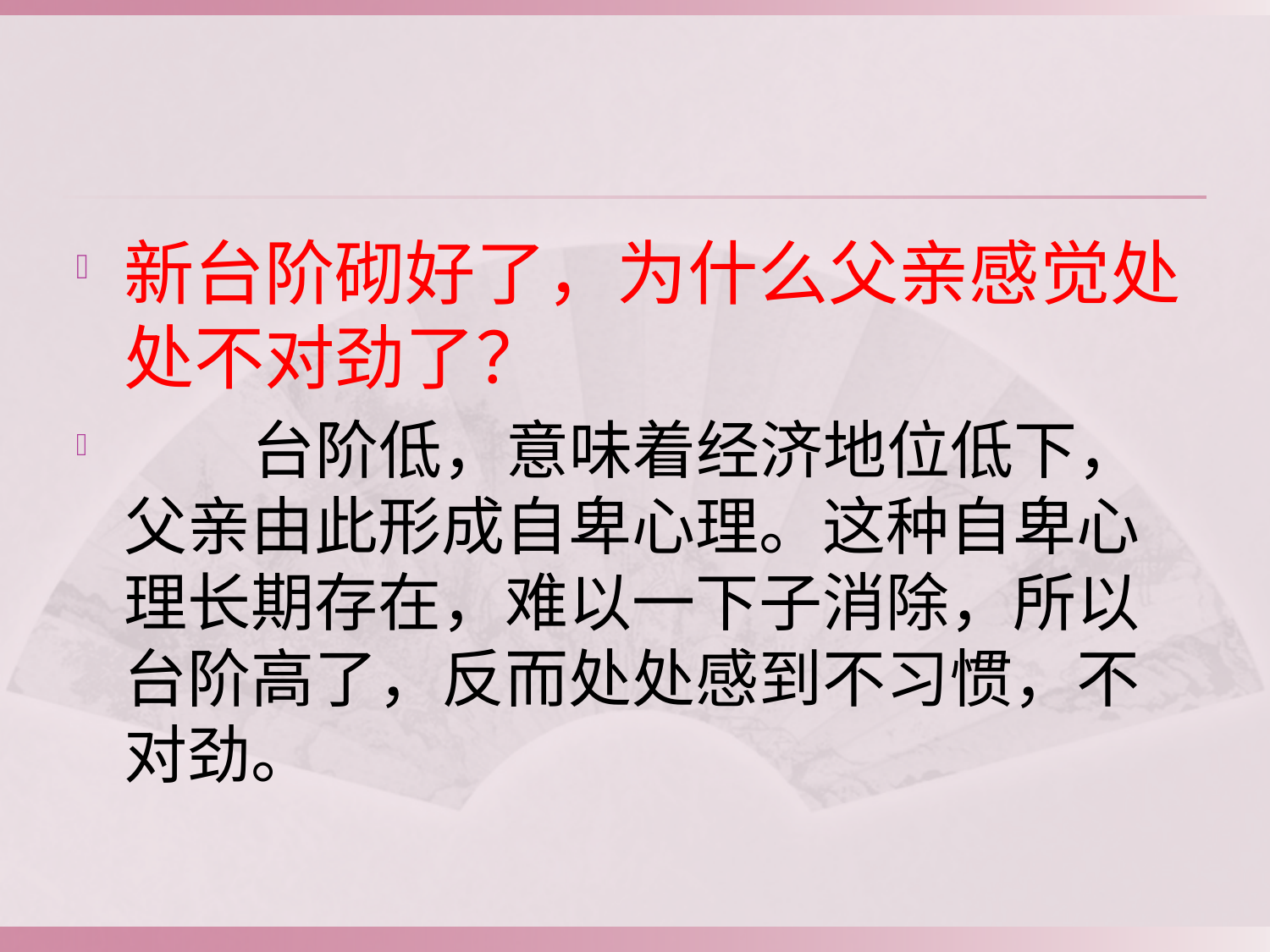

#
新台阶砌好了，为什么父亲感觉处处不对劲了？
        台阶低，意味着经济地位低下，父亲由此形成自卑心理。这种自卑心理长期存在，难以一下子消除，所以台阶高了，反而处处感到不习惯，不对劲。